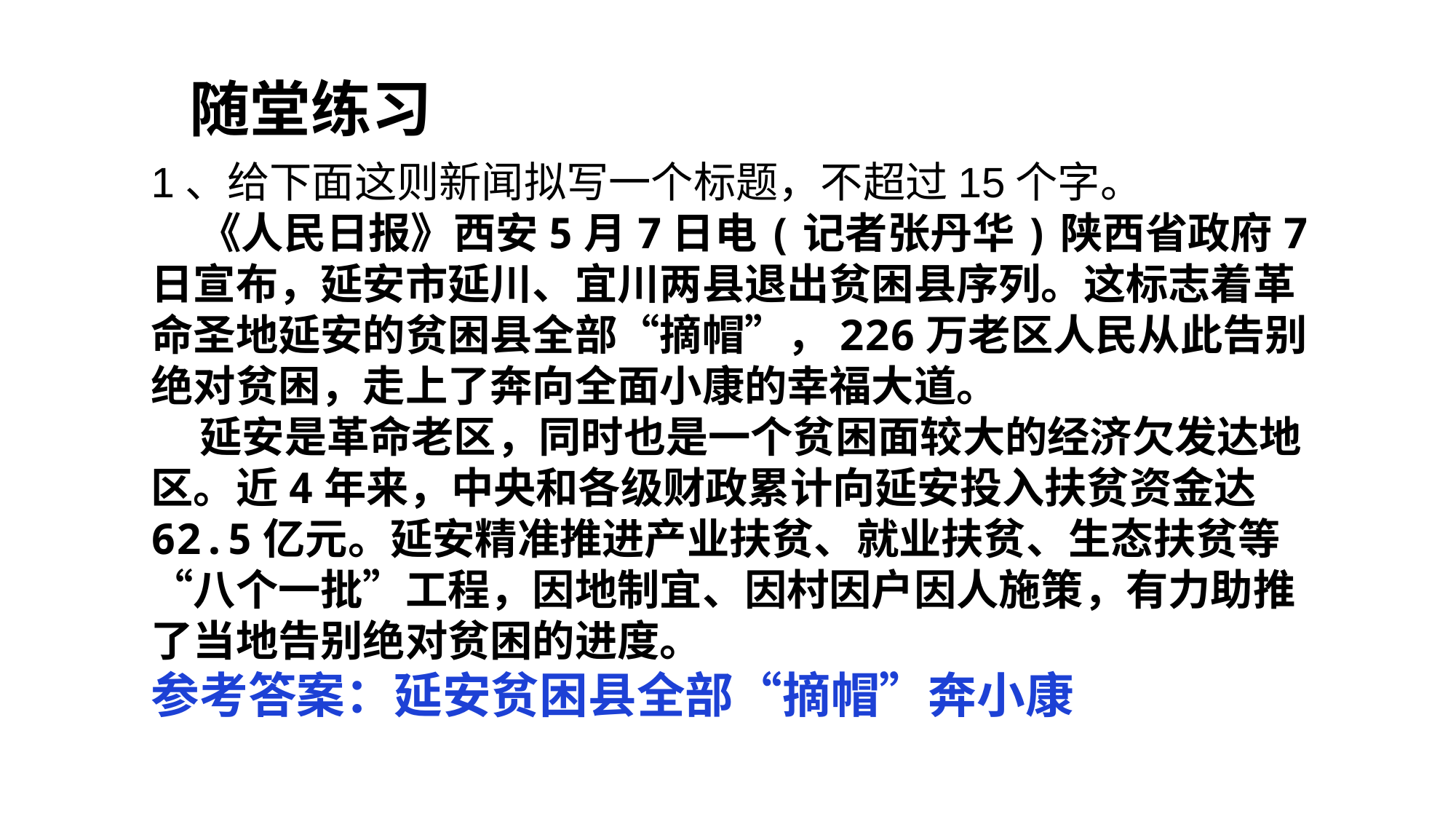

随堂练习
1、给下面这则新闻拟写一个标题，不超过15个字。
    《人民日报》西安5月7日电(记者张丹华)陕西省政府7日宣布，延安市延川、宜川两县退出贫困县序列。这标志着革命圣地延安的贫困县全部“摘帽”，226万老区人民从此告别绝对贫困，走上了奔向全面小康的幸福大道。
    延安是革命老区，同时也是一个贫困面较大的经济欠发达地区。近4年来，中央和各级财政累计向延安投入扶贫资金达62.5亿元。延安精准推进产业扶贫、就业扶贫、生态扶贫等“八个一批”工程，因地制宜、因村因户因人施策，有力助推了当地告别绝对贫困的进度。
参考答案：延安贫困县全部“摘帽”奔小康